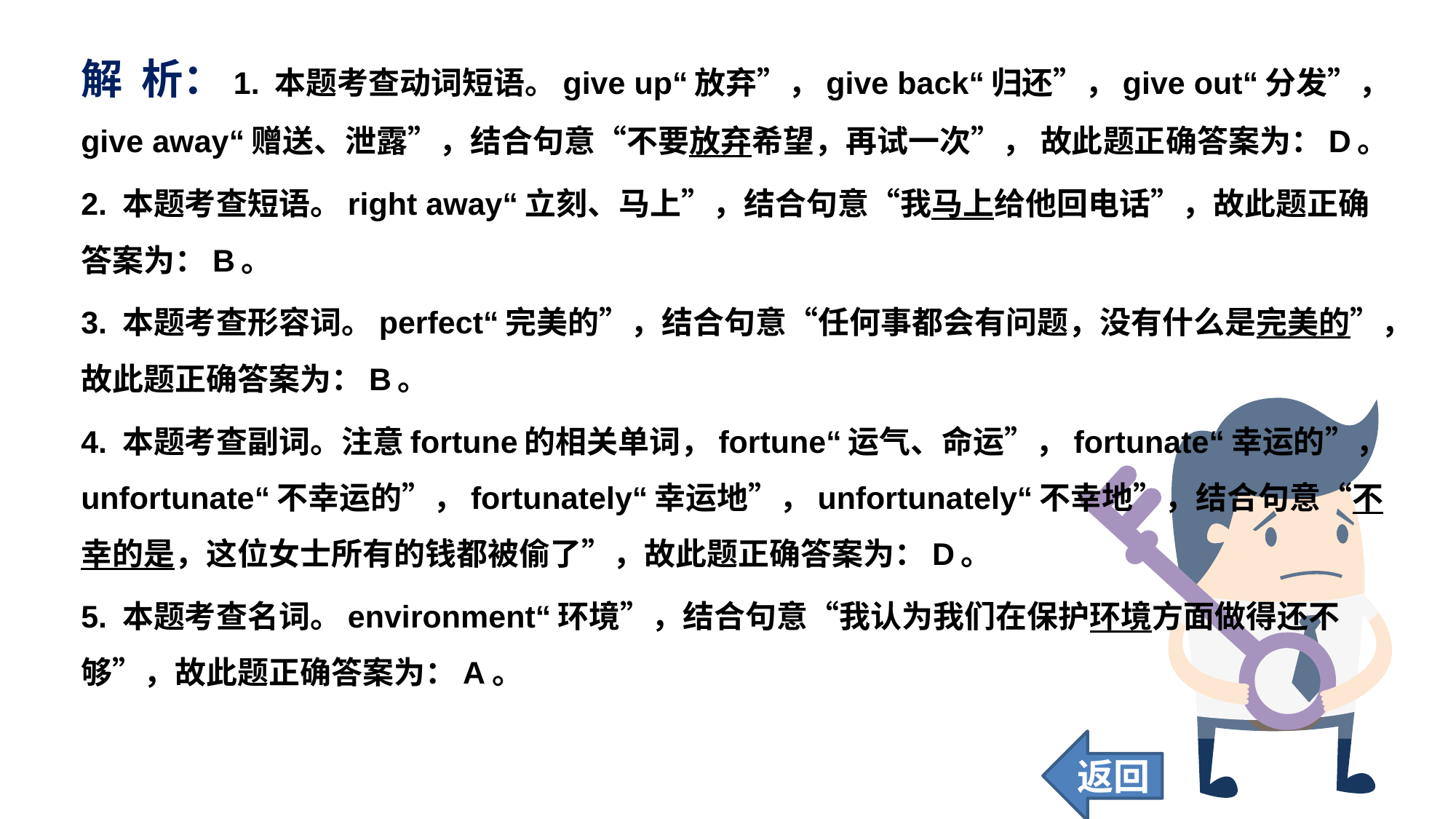

解  析：1. 本题考查动词短语。give up“放弃”，give back“归还”，give out“分发”，give away“赠送、泄露”，结合句意“不要放弃希望，再试一次”， 故此题正确答案为：D。
2. 本题考查短语。right away“立刻、马上”，结合句意“我马上给他回电话”，故此题正确答案为：B。
3. 本题考查形容词。perfect“完美的”，结合句意“任何事都会有问题，没有什么是完美的”，故此题正确答案为：B。
4. 本题考查副词。注意fortune的相关单词，fortune“运气、命运”，fortunate“幸运的”，unfortunate“不幸运的”，fortunately“幸运地”，unfortunately“不幸地”，结合句意“不幸的是，这位女士所有的钱都被偷了”，故此题正确答案为：D。
5. 本题考查名词。environment“环境”，结合句意“我认为我们在保护环境方面做得还不够”，故此题正确答案为：A。

返回
48